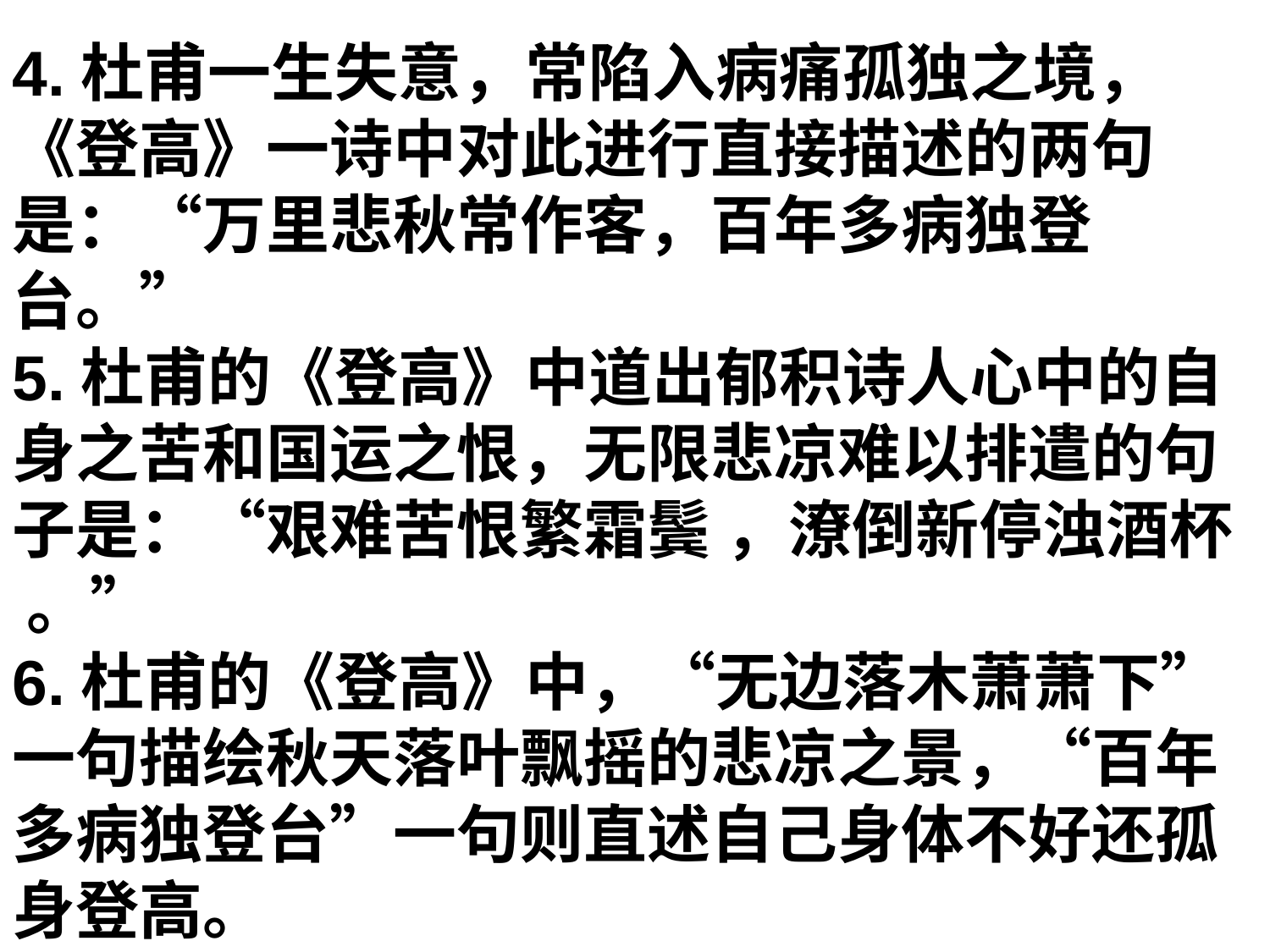

4.杜甫一生失意，常陷入病痛孤独之境，《登高》一诗中对此进行直接描述的两句是：“万里悲秋常作客，百年多病独登台。”
5.杜甫的《登高》中道出郁积诗人心中的自身之苦和国运之恨，无限悲凉难以排遣的句子是：“艰难苦恨繁霜鬓 ，潦倒新停浊酒杯 。”
6.杜甫的《登高》中，“无边落木萧萧下”一句描绘秋天落叶飘摇的悲凉之景，“百年多病独登台”一句则直述自己身体不好还孤身登高。